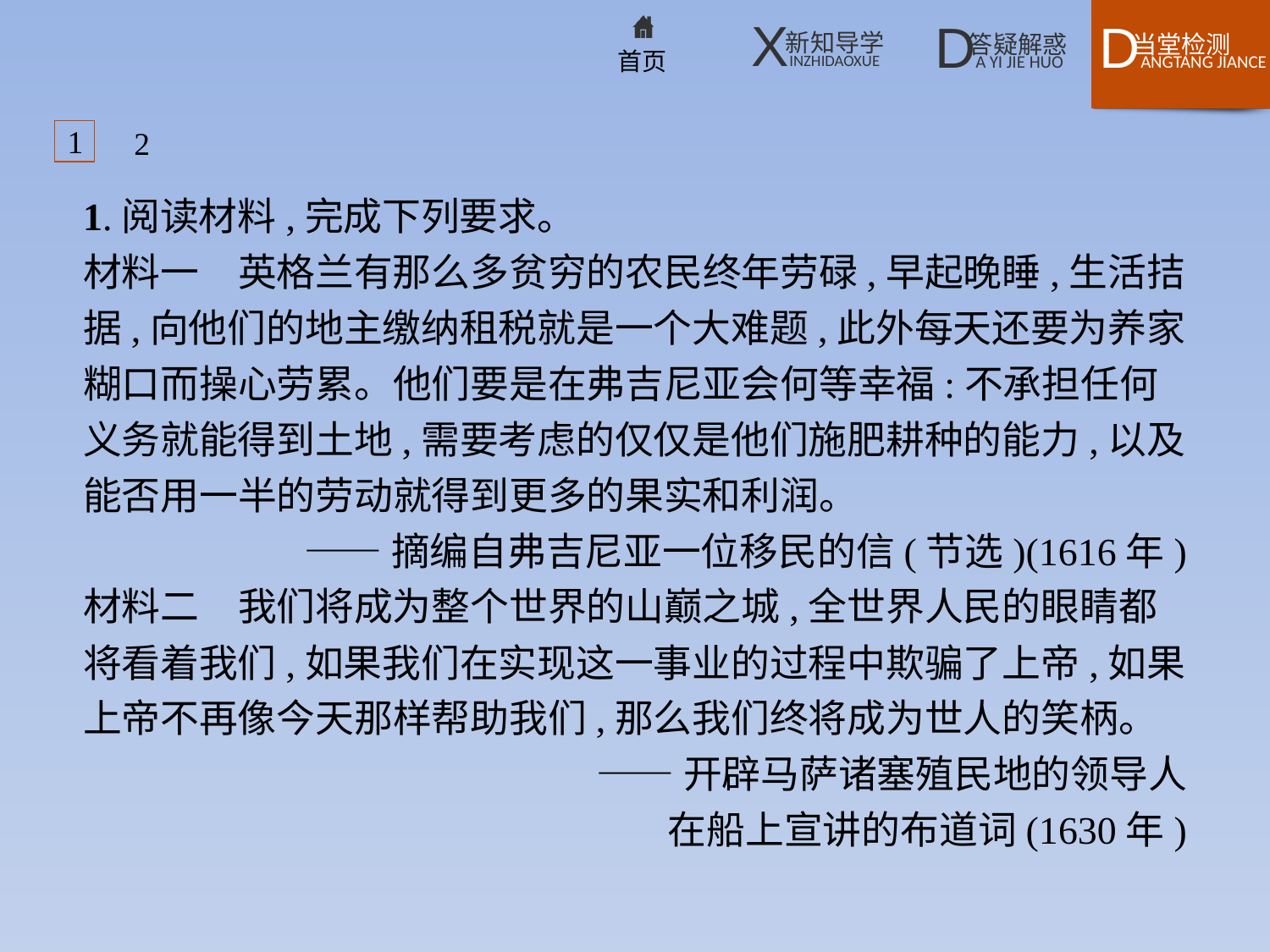

1
2
1.阅读材料,完成下列要求。
材料一　英格兰有那么多贫穷的农民终年劳碌,早起晚睡,生活拮据,向他们的地主缴纳租税就是一个大难题,此外每天还要为养家糊口而操心劳累。他们要是在弗吉尼亚会何等幸福:不承担任何义务就能得到土地,需要考虑的仅仅是他们施肥耕种的能力,以及能否用一半的劳动就得到更多的果实和利润。
——摘编自弗吉尼亚一位移民的信(节选)(1616年)
材料二　我们将成为整个世界的山巅之城,全世界人民的眼睛都将看着我们,如果我们在实现这一事业的过程中欺骗了上帝,如果上帝不再像今天那样帮助我们,那么我们终将成为世人的笑柄。
——开辟马萨诸塞殖民地的领导人
在船上宣讲的布道词(1630年)